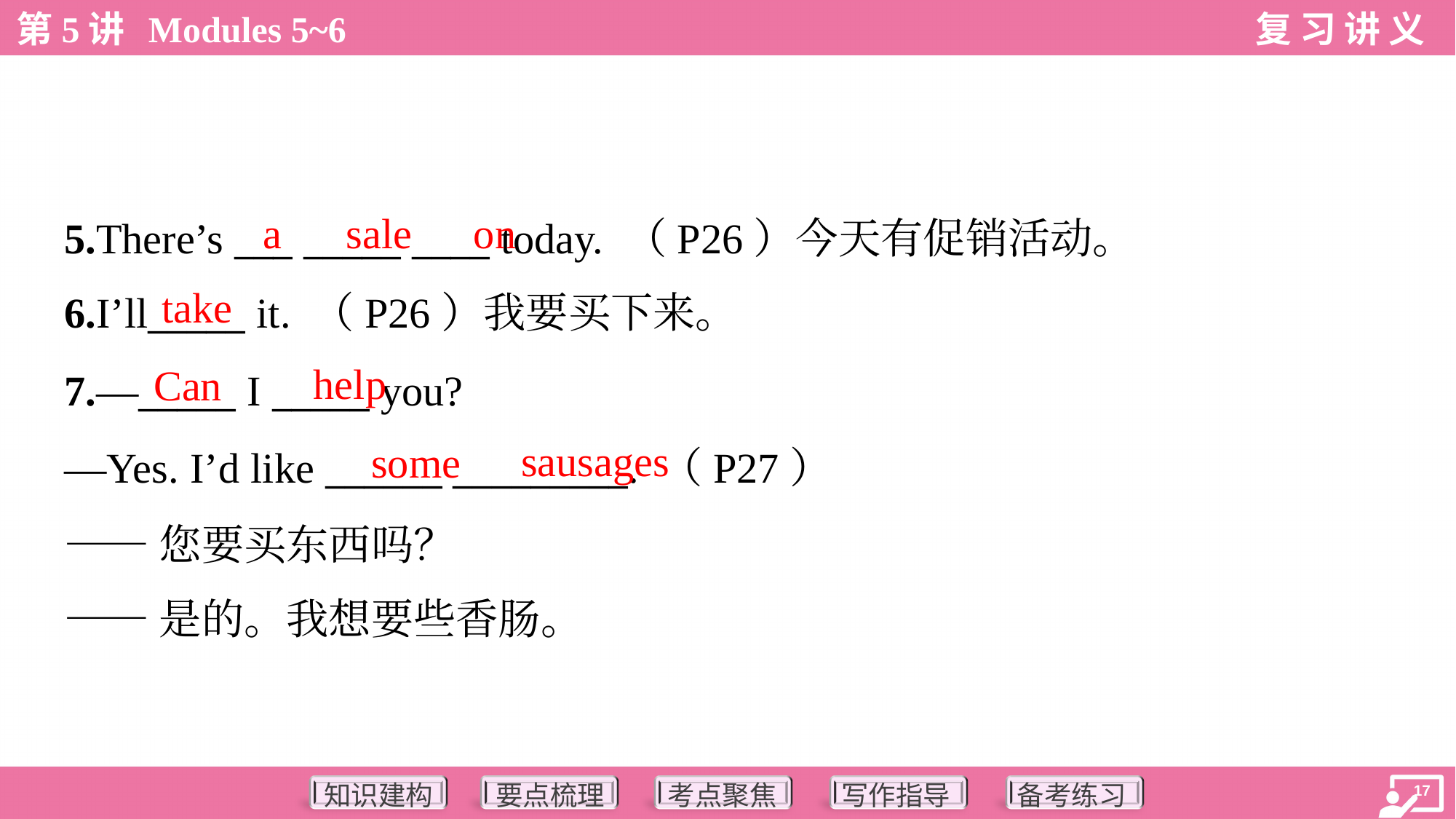

a
sale
on
5.There’s ___ _____ ____ today. （P26）今天有促销活动。
6.I’ll_____ it. （P26）我要买下来。
take
help
Can
7.—_____ I _____ you?
—Yes. I’d like ______ _________. （P27）
——您要买东西吗？
——是的。我想要些香肠。
sausages
some